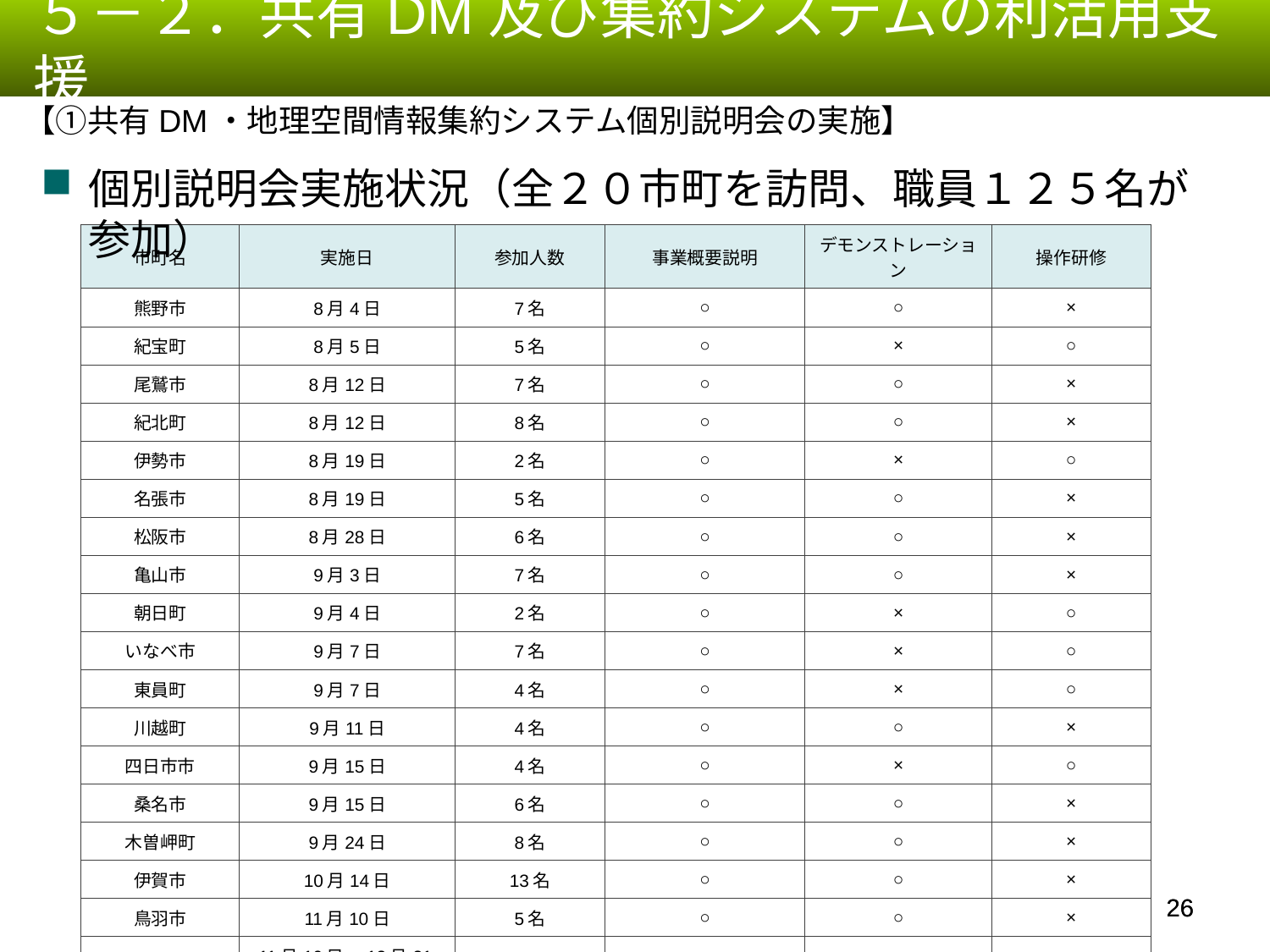

５－２．共有DM及び集約システムの利活用支援
【①共有DM・地理空間情報集約システム個別説明会の実施】
個別説明会実施状況（全２０市町を訪問、職員１２５名が参加）
| 市町名 | 実施日 | 参加人数 | 事業概要説明 | デモンストレーション | 操作研修 |
| --- | --- | --- | --- | --- | --- |
| 熊野市 | 8月4日 | 7名 | ○ | ○ | × |
| 紀宝町 | 8月5日 | 5名 | ○ | × | ○ |
| 尾鷲市 | 8月12日 | 7名 | ○ | ○ | × |
| 紀北町 | 8月12日 | 8名 | ○ | ○ | × |
| 伊勢市 | 8月19日 | 2名 | ○ | × | ○ |
| 名張市 | 8月19日 | 5名 | ○ | ○ | × |
| 松阪市 | 8月28日 | 6名 | ○ | ○ | × |
| 亀山市 | 9月3日 | 7名 | ○ | ○ | × |
| 朝日町 | 9月4日 | 2名 | ○ | × | ○ |
| いなべ市 | 9月7日 | 7名 | ○ | × | ○ |
| 東員町 | 9月7日 | 4名 | ○ | × | ○ |
| 川越町 | 9月11日 | 4名 | ○ | ○ | × |
| 四日市市 | 9月15日 | 4名 | ○ | × | ○ |
| 桑名市 | 9月15日 | 6名 | ○ | ○ | × |
| 木曽岬町 | 9月24日 | 8名 | ○ | ○ | × |
| 伊賀市 | 10月14日 | 13名 | ○ | ○ | × |
| 鳥羽市 | 11月10日 | 5名 | ○ | ○ | × |
| 玉城町 | 11月10日、12月21日 | 16名 | ○ | ○ | × |
| 度会町 | 1月20日 | 2名 | ○ | ○ | × |
| 志摩市 | 1月26日 | 9名 | ○ | × | ○ |
26
26